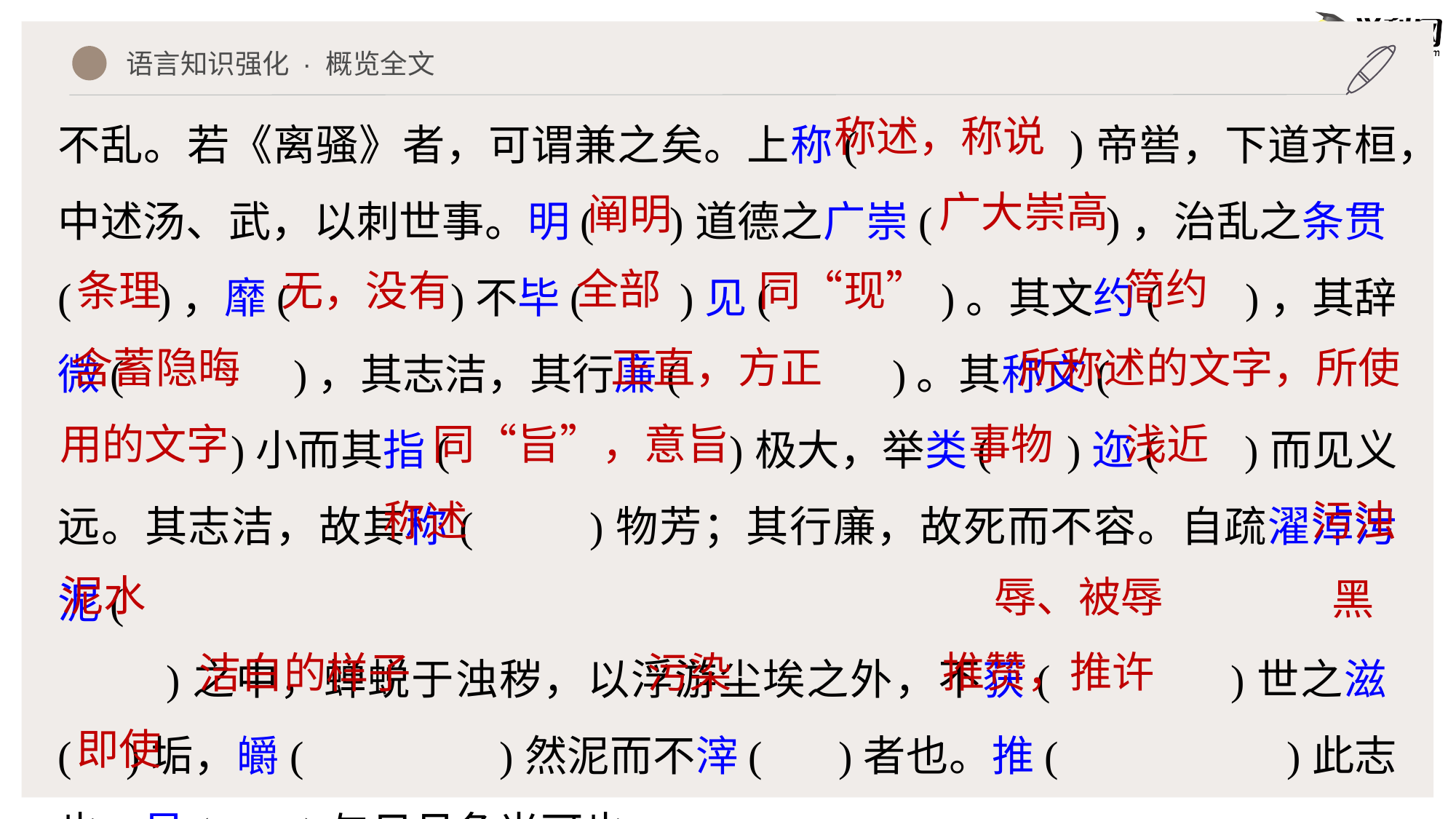

语言知识强化 · 概览全文

不乱。若《离骚》者，可谓兼之矣。上称(                   )帝喾，下道齐桓，中述汤、武，以刺世事。明(       )道德之广崇(                )，治乱之条贯(        )，靡(               )不毕(         )见(                )。其文约(        )，其辞微(                )，其志洁，其行廉(                    )。其称文(
                )小而其指(                          )极大，举类(       )迩(        )而见义远。其志洁，故其称(          )物芳；其行廉，故死而不容。自疏濯淖污泥(
         )之中，蝉蜕于浊秽，以浮游尘埃之外，不获(               )世之滋(     )垢，皭(                  )然泥而不滓(       )者也。推(                     )此志也，虽(         )与日月争光可也。
称述，称说
广大崇高
阐明
全部
简约
条理
无，没有
同“现”
含蓄隐晦
正直，方正
所称述的文字，所使
用的文字
同“旨”，意旨
事物
浅近
称述
污浊
泥水
辱、被辱
黑
推赞，推许
洁白的样子
污染
即使